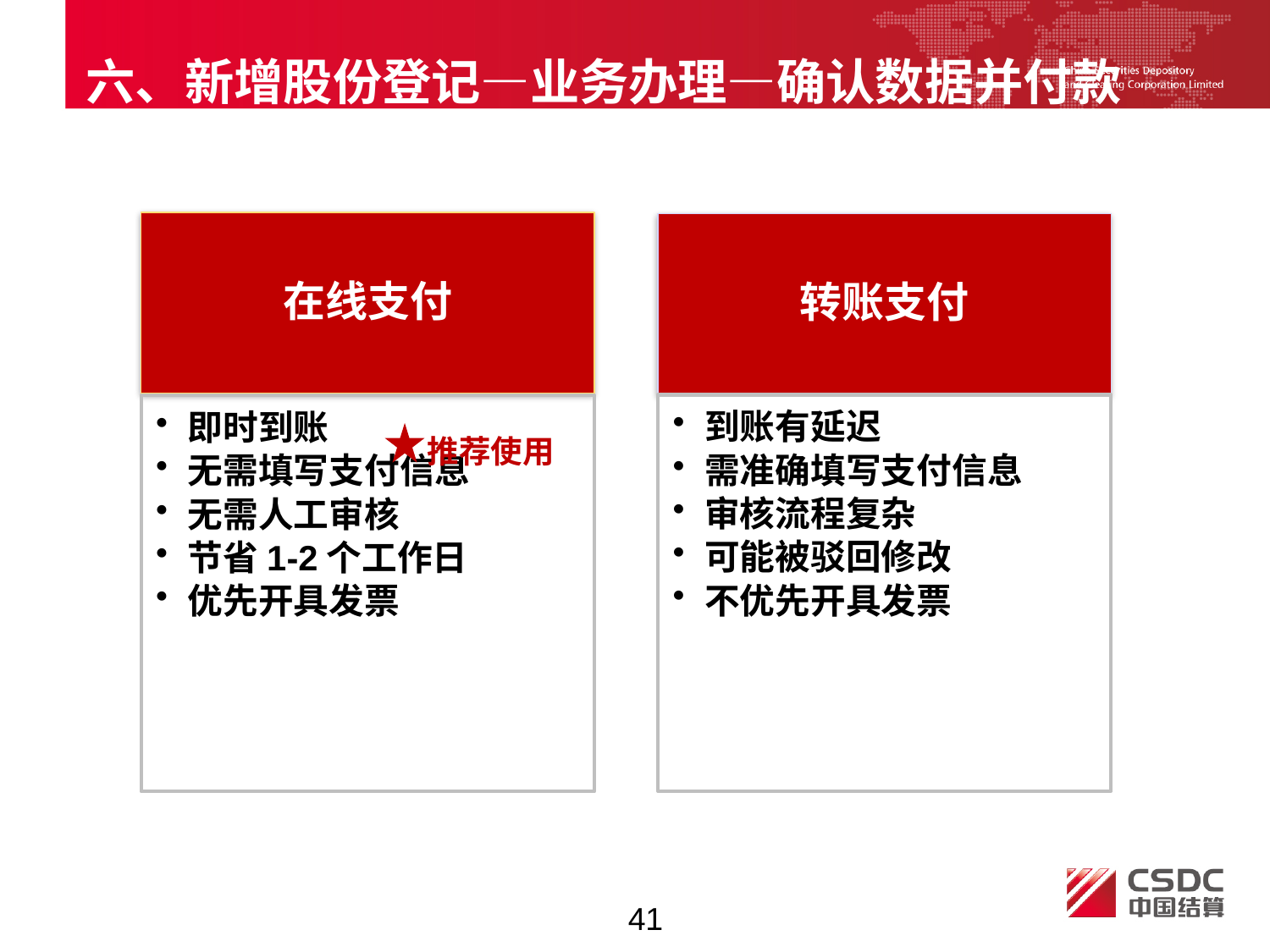

六、新增股份登记—业务办理—确认数据并付款
在线支付
即时到账
无需填写支付信息
无需人工审核
节省1-2个工作日
优先开具发票
转账支付
到账有延迟
需准确填写支付信息
审核流程复杂
可能被驳回修改
不优先开具发票
推荐使用

41